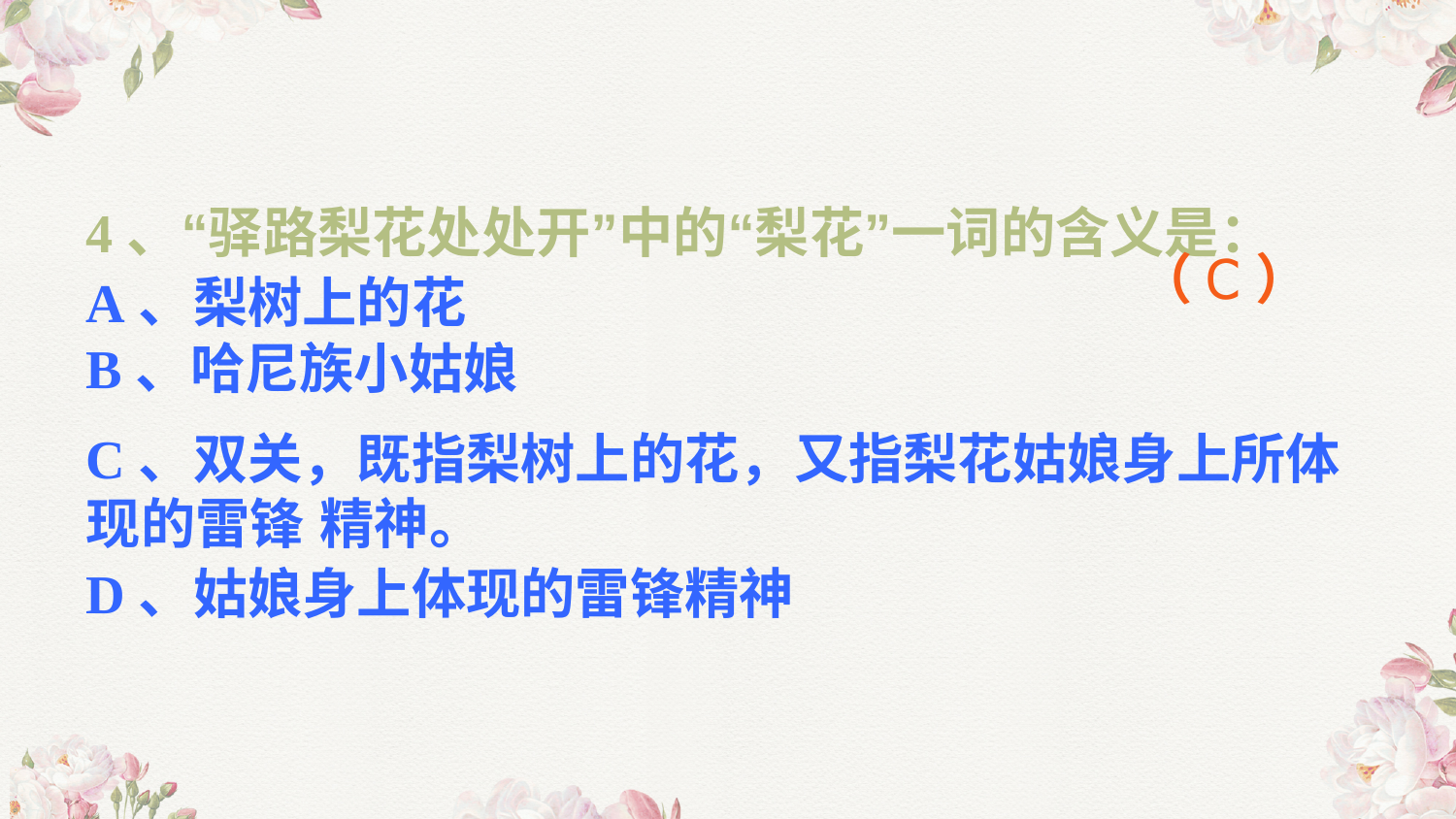

4、“驿路梨花处处开”中的“梨花”一词的含义是：
A、梨树上的花
B、哈尼族小姑娘
C、双关，既指梨树上的花，又指梨花姑娘身上所体现的雷锋 精神。
D、姑娘身上体现的雷锋精神
（C）